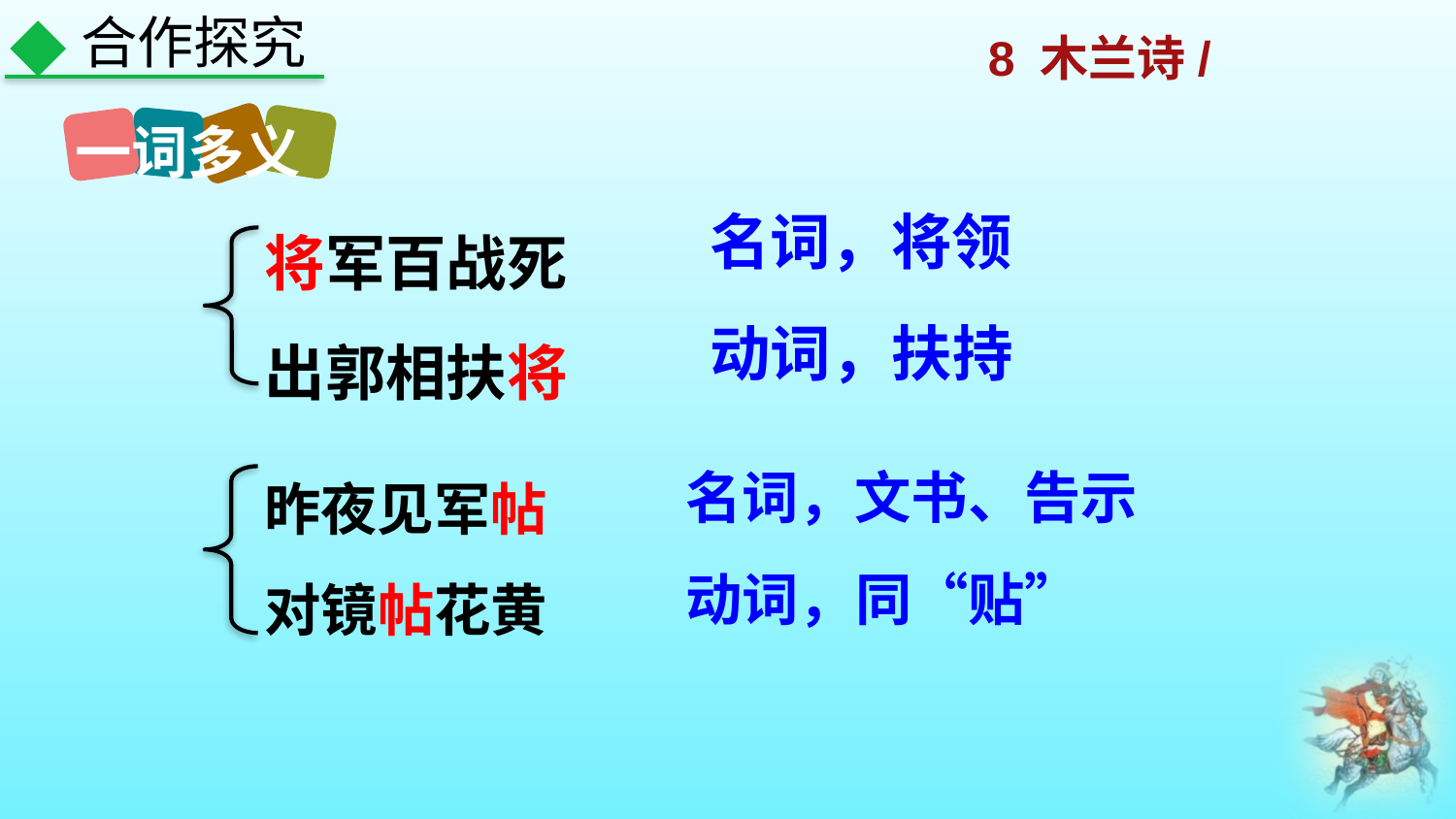

合作探究

一词多义

将军百战死
出郭相扶将
名词，将领

动词，扶持
昨夜见军帖
对镜帖花黄
名词，文书、告示

动词，同“贴”